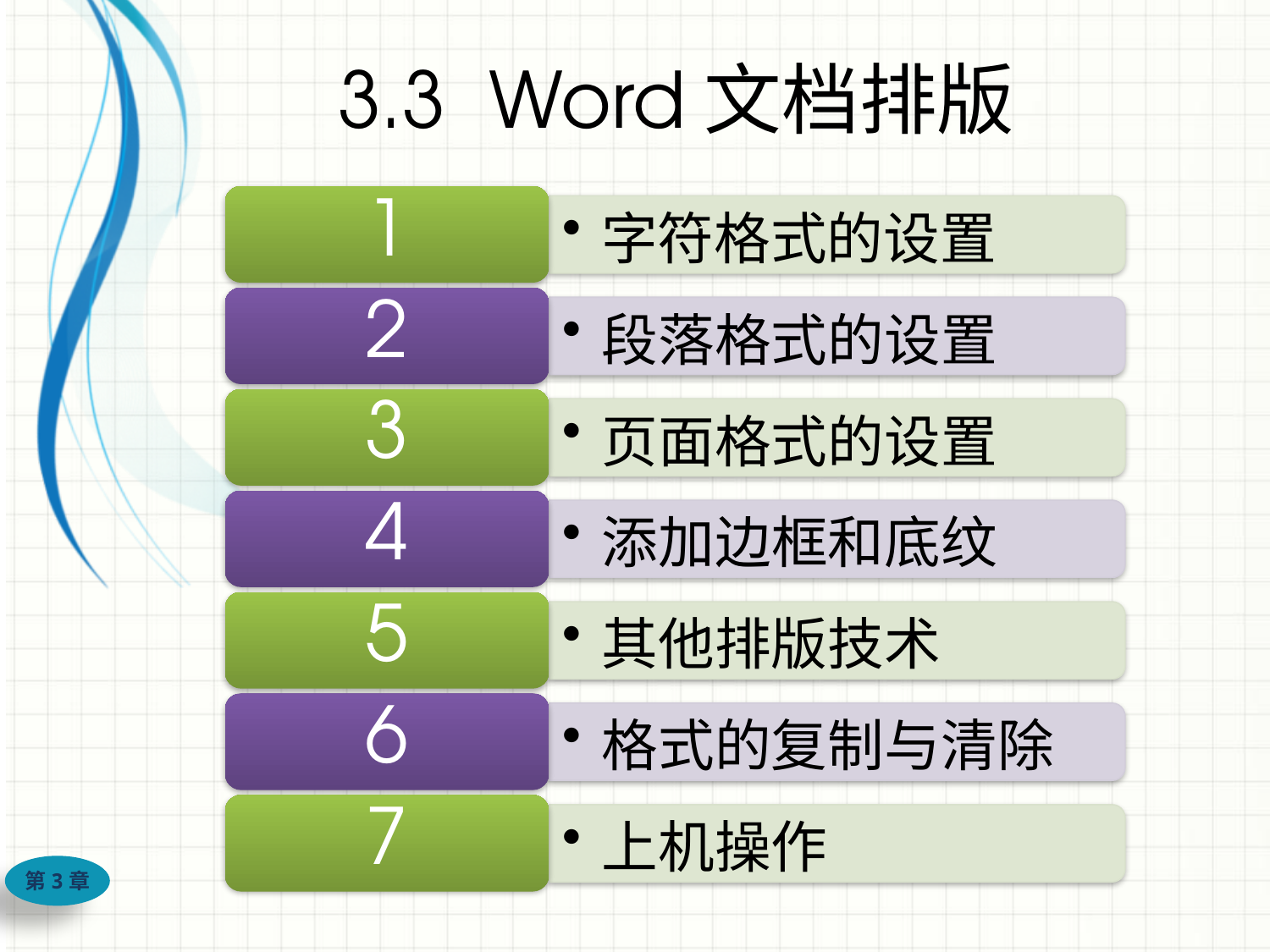

3.3  Word文档排版
1
2
段落格式的设置
3
页面格式的设置
字符格式的设置
4
添加边框和底纹
7
上机操作
5
其他排版技术
6
格式的复制与清除